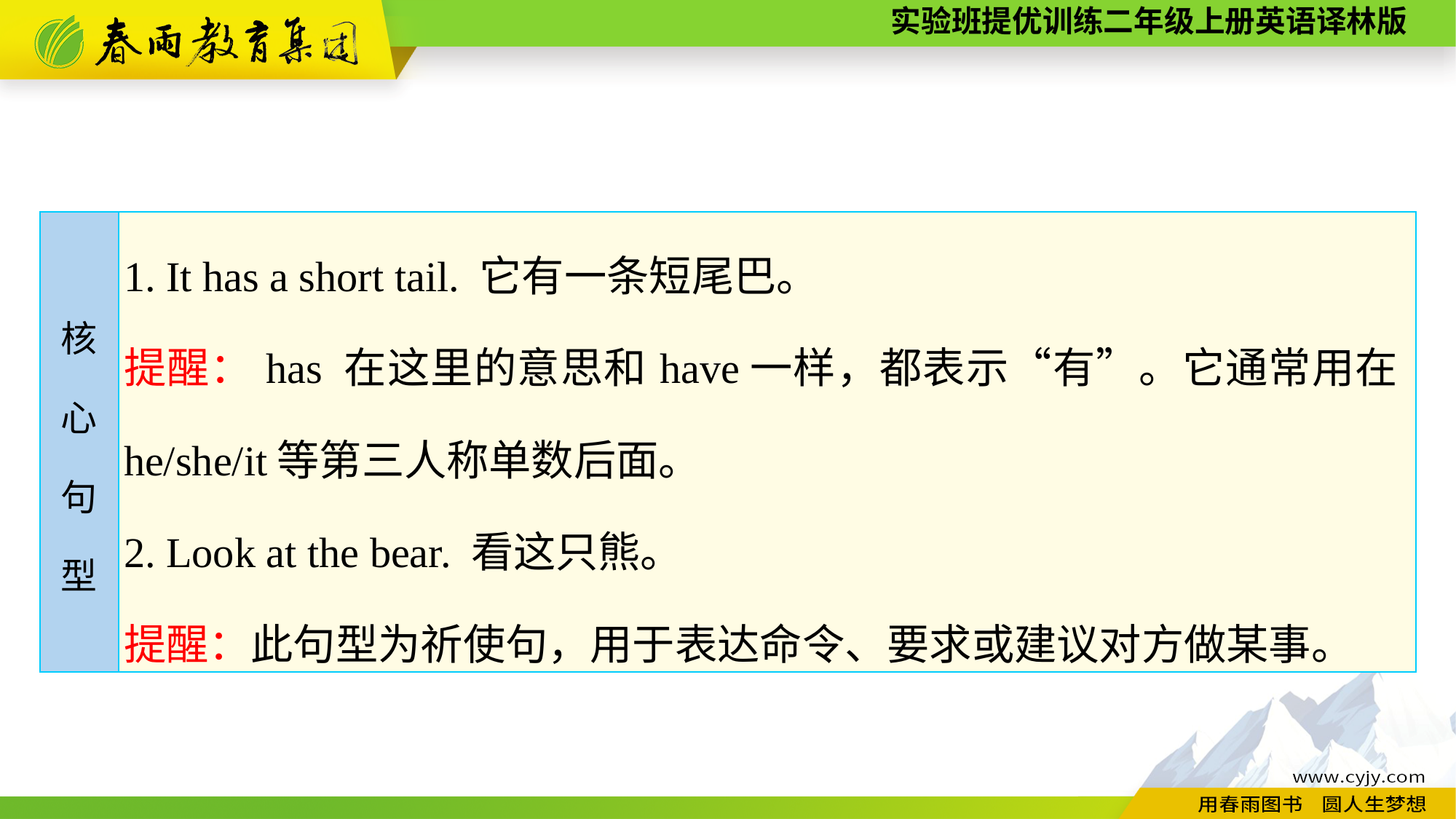

| 核 心 句 型 | 1. It has a short tail. 它有一条短尾巴。 提醒：has 在这里的意思和have一样，都表示“有”。它通常用在he/she/it等第三人称单数后面。 2. Look at the bear. 看这只熊。 提醒：此句型为祈使句，用于表达命令、要求或建议对方做某事。 |
| --- | --- |